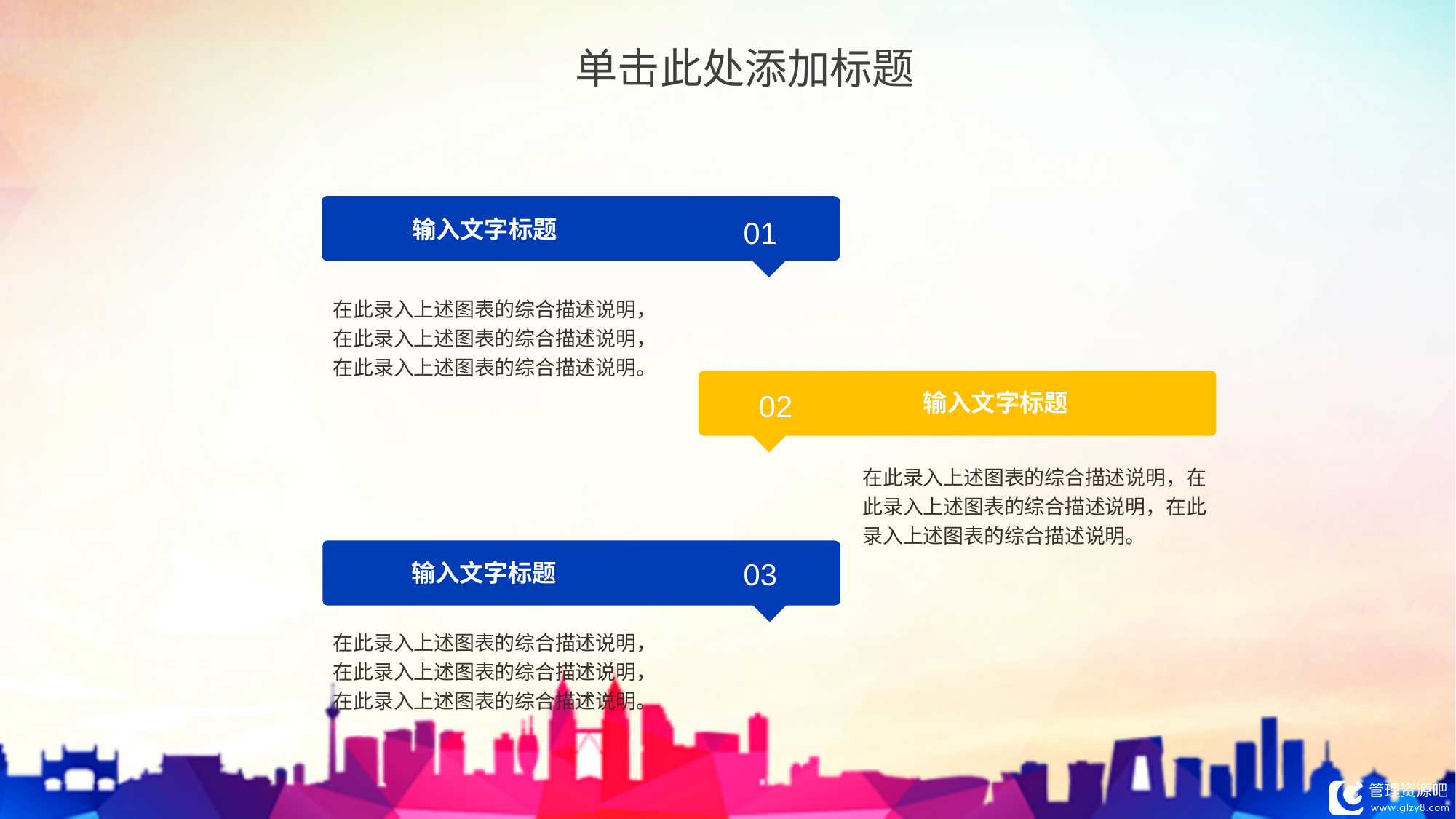

单击此处添加标题

01
输入文字标题
在此录入上述图表的综合描述说明，在此录入上述图表的综合描述说明，在此录入上述图表的综合描述说明。

02
输入文字标题
在此录入上述图表的综合描述说明，在此录入上述图表的综合描述说明，在此录入上述图表的综合描述说明。

03
输入文字标题
在此录入上述图表的综合描述说明，在此录入上述图表的综合描述说明，在此录入上述图表的综合描述说明。